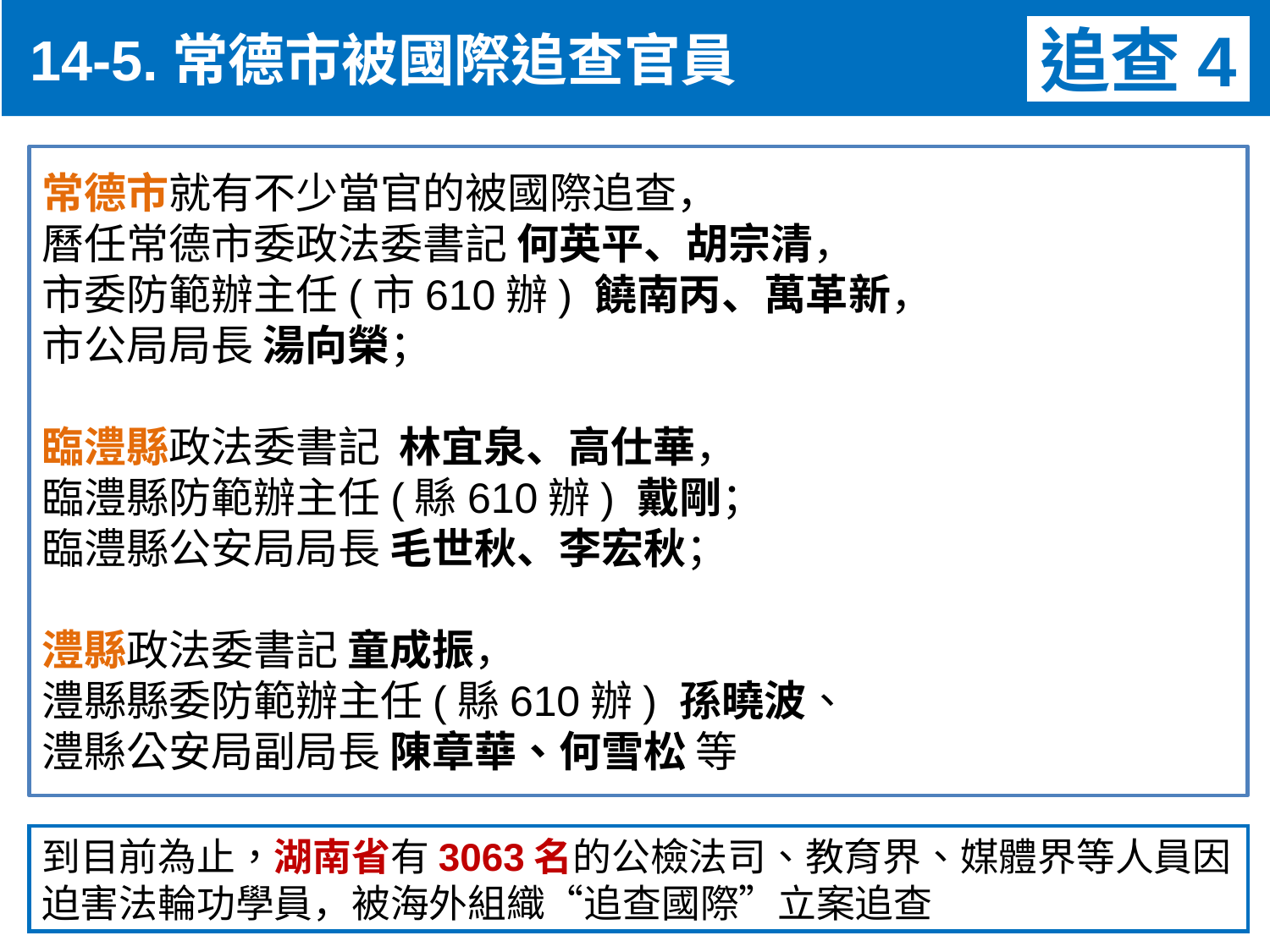

14-5.常德市被國際追查官員
追查4
常德市就有不少當官的被國際追查，
曆任常德市委政法委書記 何英平、胡宗清，
市委防範辦主任(市610辦) 饒南丙、萬革新，
市公局局長 湯向榮；

臨澧縣政法委書記  林宜泉、高仕華，
臨澧縣防範辦主任(縣610辦) 戴剛；
臨澧縣公安局局長 毛世秋、李宏秋；

澧縣政法委書記 童成振，
澧縣縣委防範辦主任(縣610辦) 孫曉波、
澧縣公安局副局長 陳章華、何雪松 等
到目前為止，湖南省有3063名的公檢法司、教育界、媒體界等人員因迫害法輪功學員，被海外組織“追查國際”立案追查